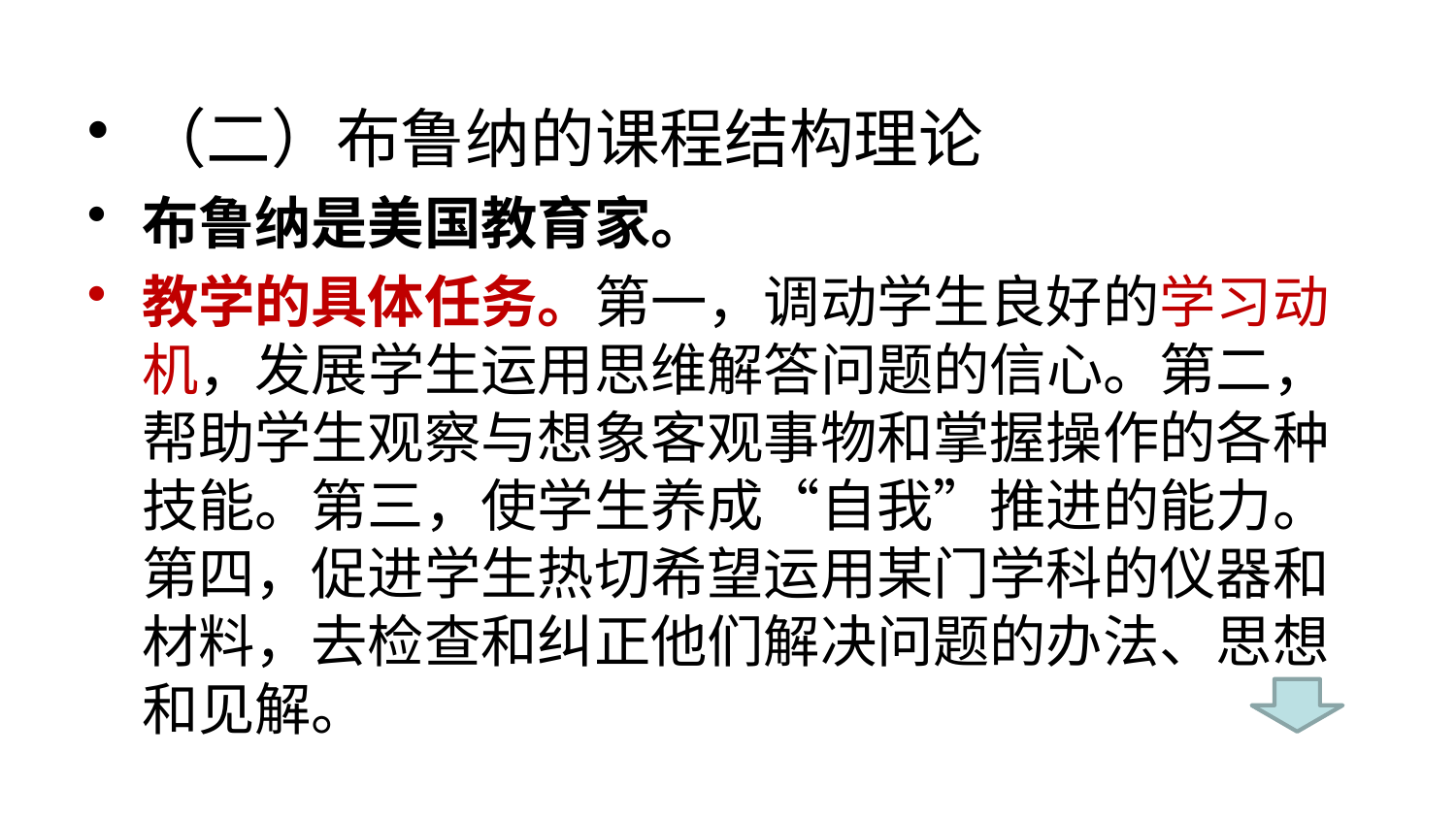

#
（二）布鲁纳的课程结构理论
布鲁纳是美国教育家。
教学的具体任务。第一，调动学生良好的学习动机，发展学生运用思维解答问题的信心。第二，帮助学生观察与想象客观事物和掌握操作的各种技能。第三，使学生养成“自我”推进的能力。第四，促进学生热切希望运用某门学科的仪器和材料，去检查和纠正他们解决问题的办法、思想和见解。